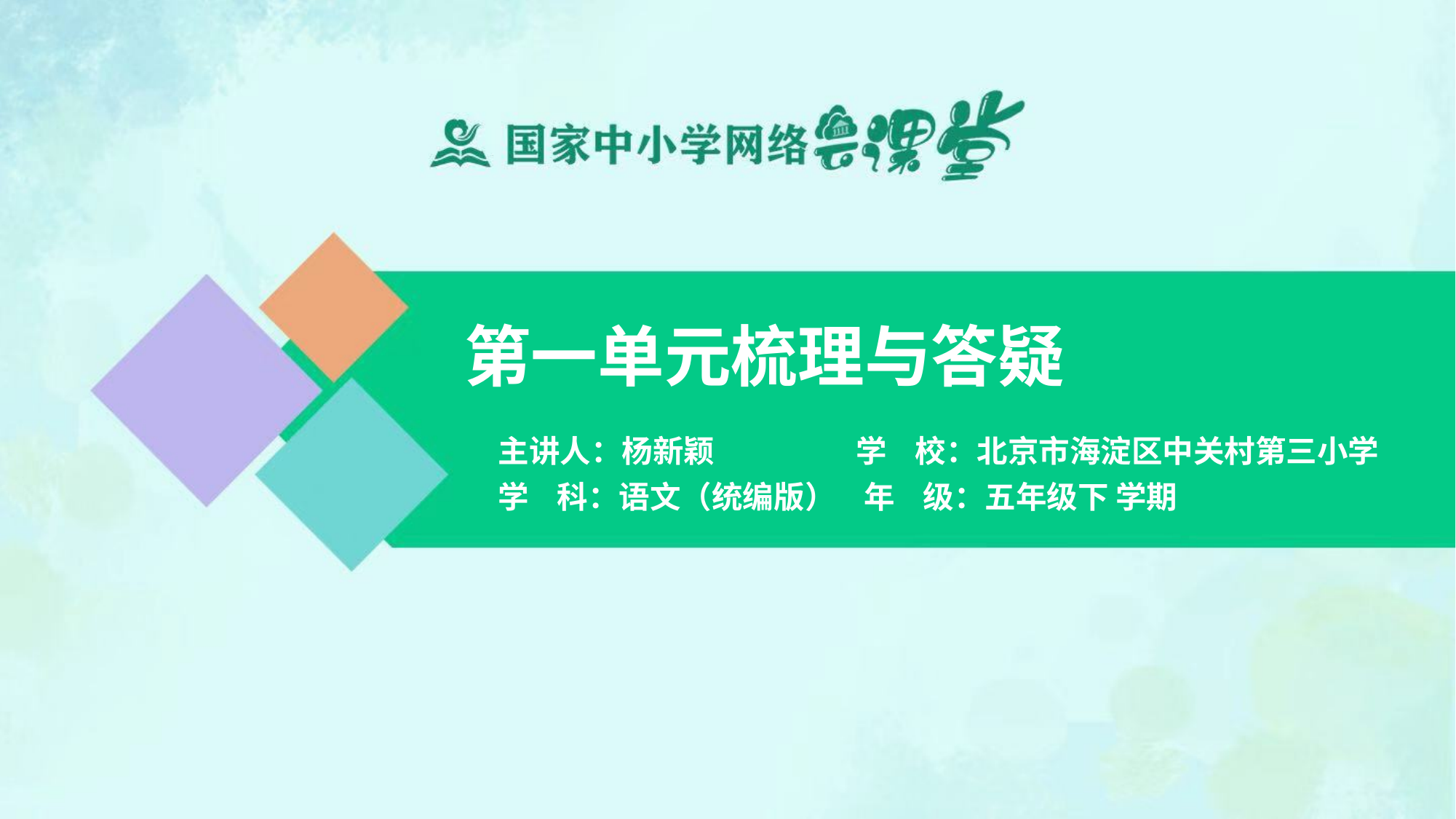

# 第一单元梳理与答疑
主讲人：杨新颖                    学    校：北京市海淀区中关村第三小学
学    科：语文（统编版）    年    级：五年级下 学期